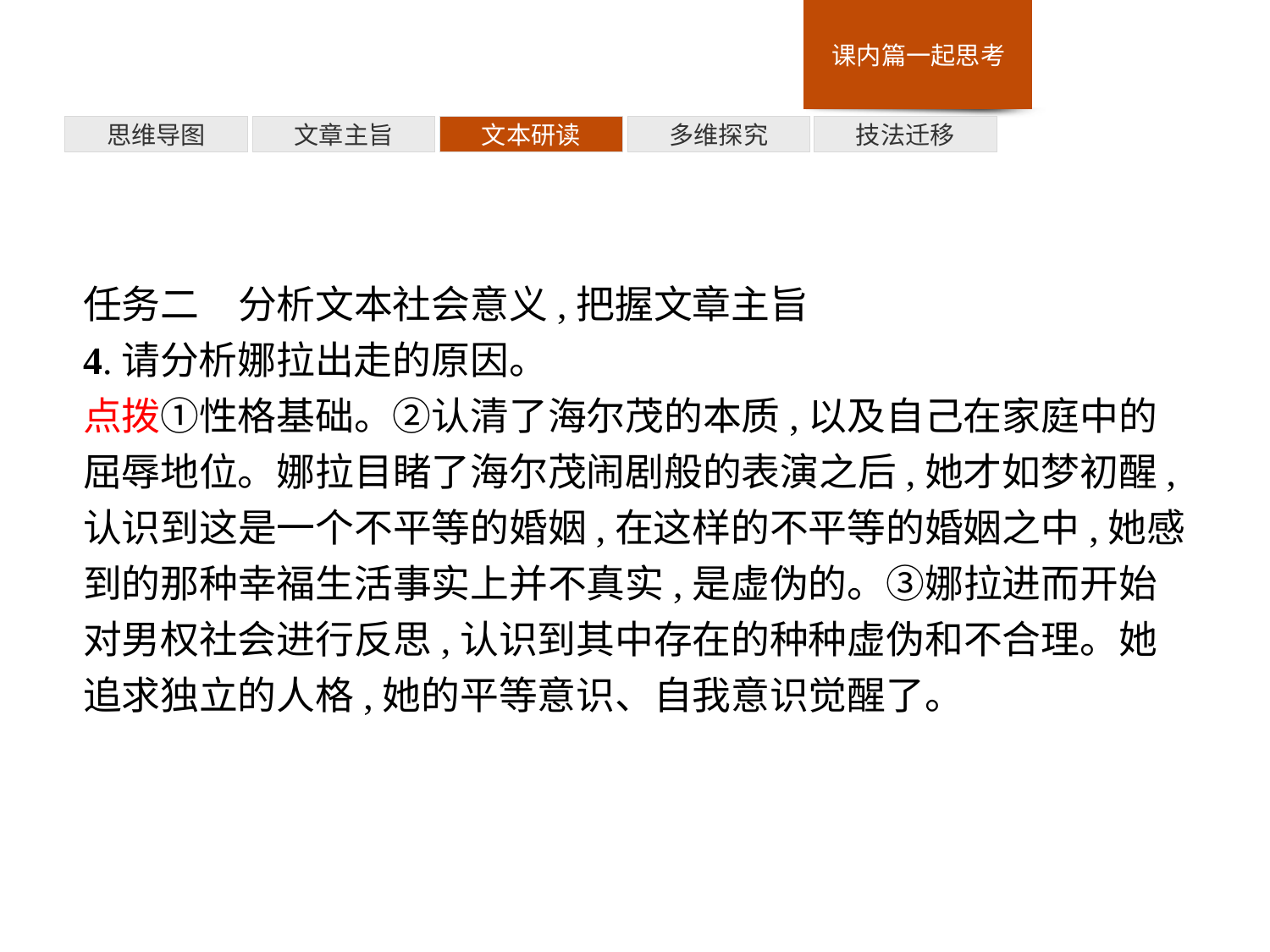

多维探究
思维导图
文章主旨
文本研读
技法迁移
任务二　分析文本社会意义,把握文章主旨
4.请分析娜拉出走的原因。
点拨①性格基础。②认清了海尔茂的本质,以及自己在家庭中的屈辱地位。娜拉目睹了海尔茂闹剧般的表演之后,她才如梦初醒,认识到这是一个不平等的婚姻,在这样的不平等的婚姻之中,她感到的那种幸福生活事实上并不真实,是虚伪的。③娜拉进而开始对男权社会进行反思,认识到其中存在的种种虚伪和不合理。她追求独立的人格,她的平等意识、自我意识觉醒了。